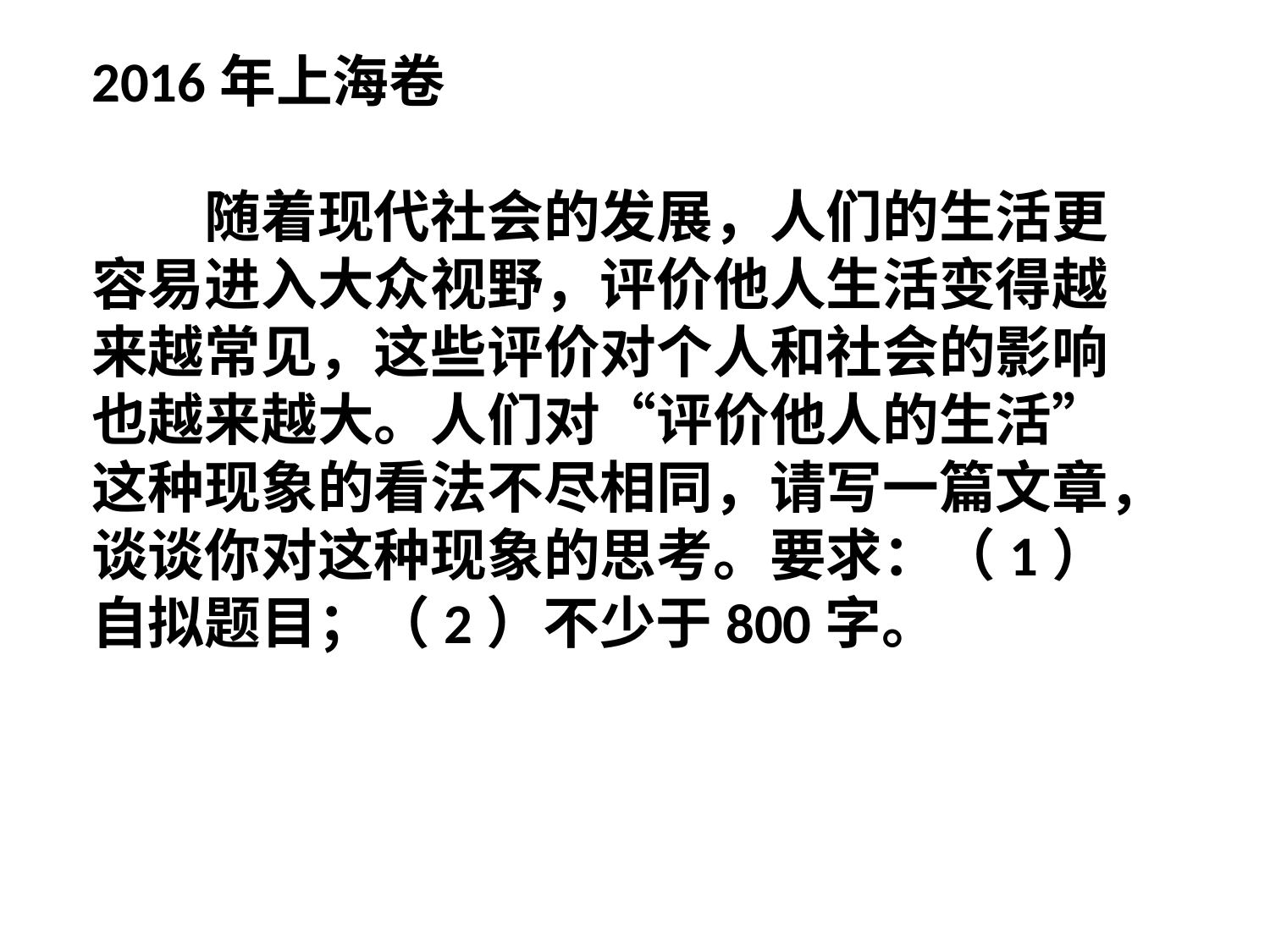

2016年上海卷

　　随着现代社会的发展，人们的生活更容易进入大众视野，评价他人生活变得越来越常见，这些评价对个人和社会的影响也越来越大。人们对“评价他人的生活”这种现象的看法不尽相同，请写一篇文章，谈谈你对这种现象的思考。要求：（1）自拟题目；（2）不少于800字。